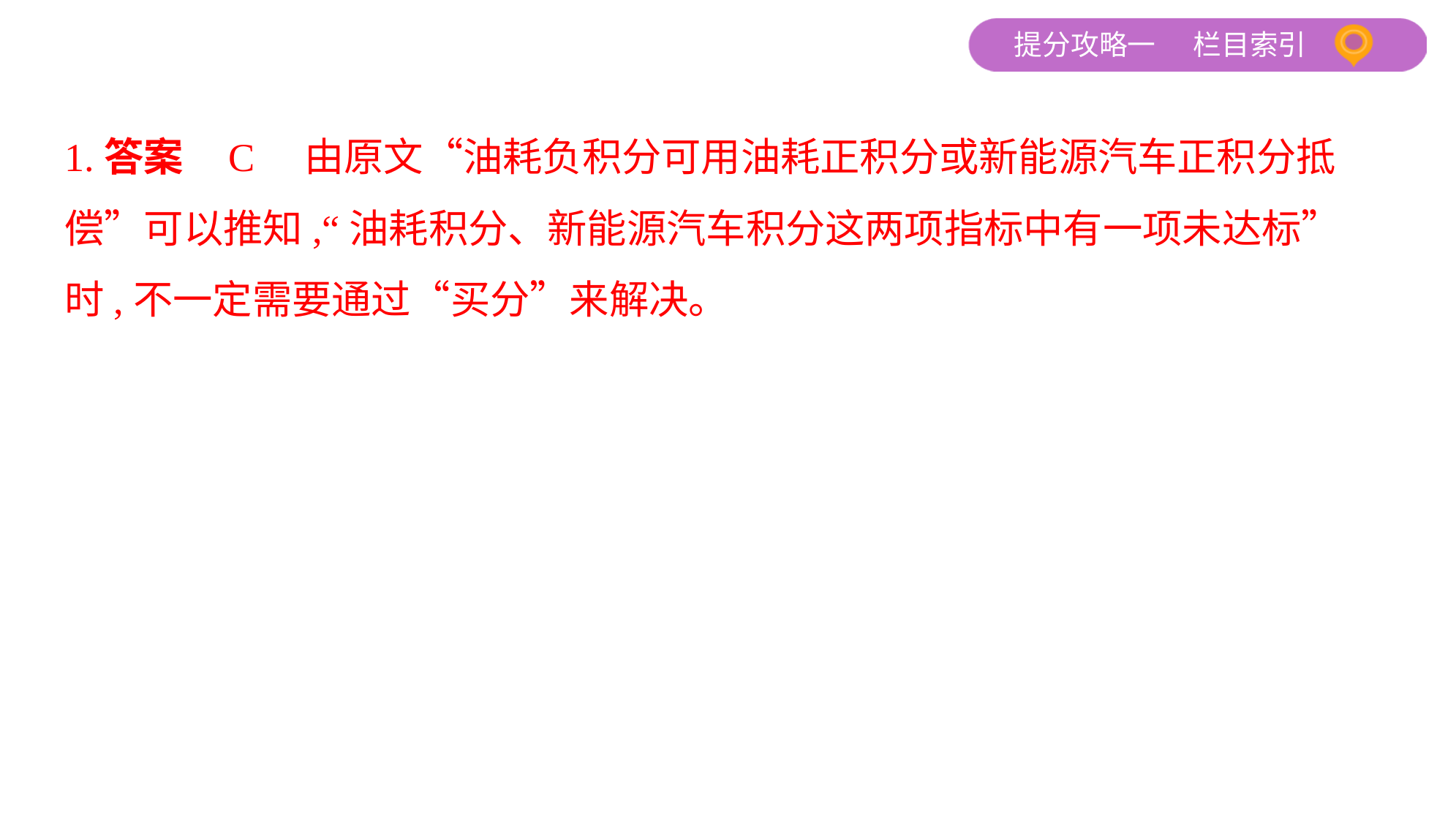

1.答案    C　由原文“油耗负积分可用油耗正积分或新能源汽车正积分抵
偿”可以推知,“油耗积分、新能源汽车积分这两项指标中有一项未达标”
时,不一定需要通过“买分”来解决。